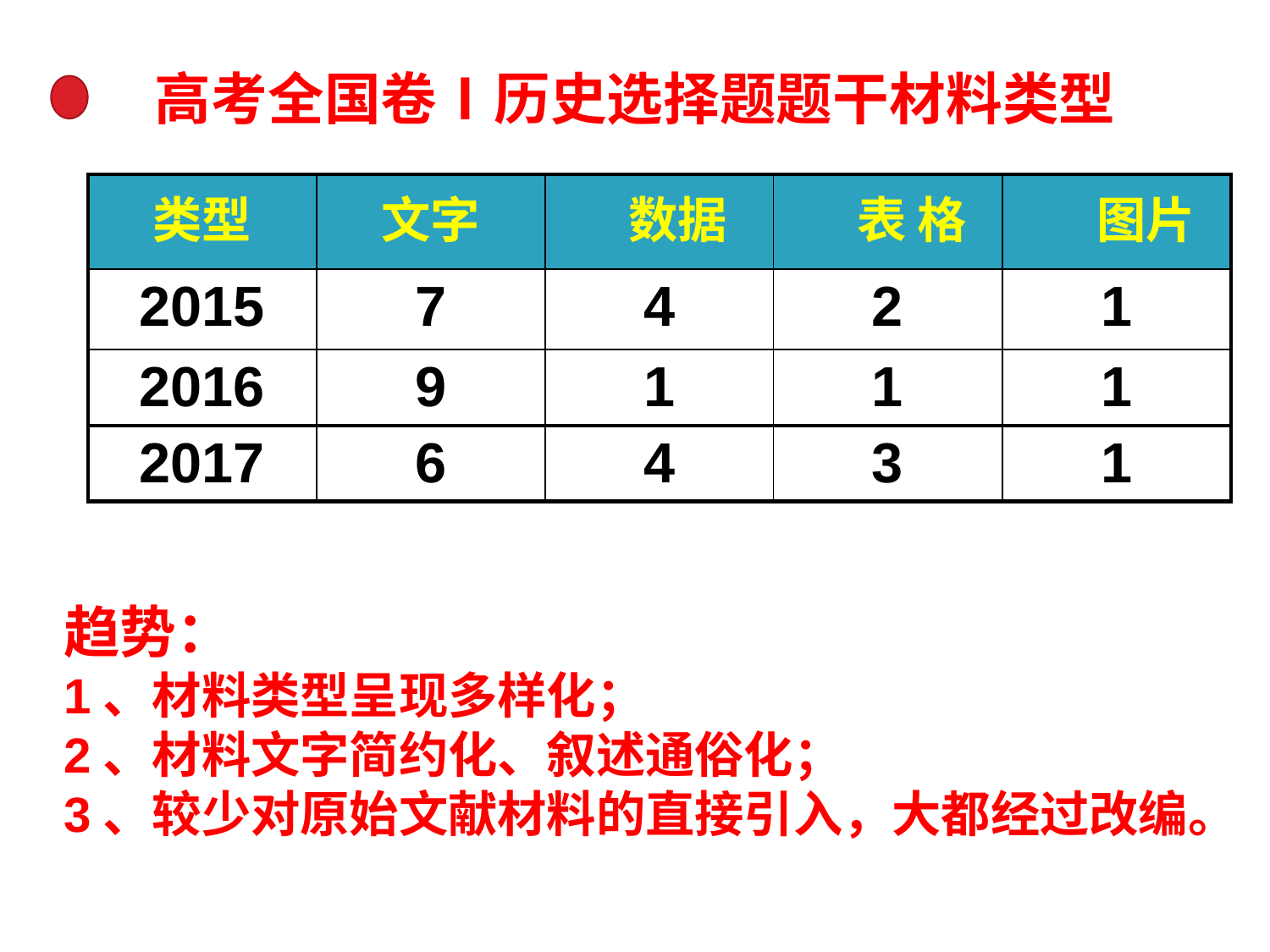

# 高考全国卷Ⅰ历史选择题题干材料类型

| 类型 | 文字 | 数据 | 表 格 | 图片 |
| --- | --- | --- | --- | --- |
| 2015 | 7 | 4 | 2 | 1 |
| 2016 | 9 | 1 | 1 | 1 |
| 2017 | 6 | 4 | 3 | 1 |
趋势：
1、材料类型呈现多样化；
2、材料文字简约化、叙述通俗化；
3、较少对原始文献材料的直接引入，大都经过改编。